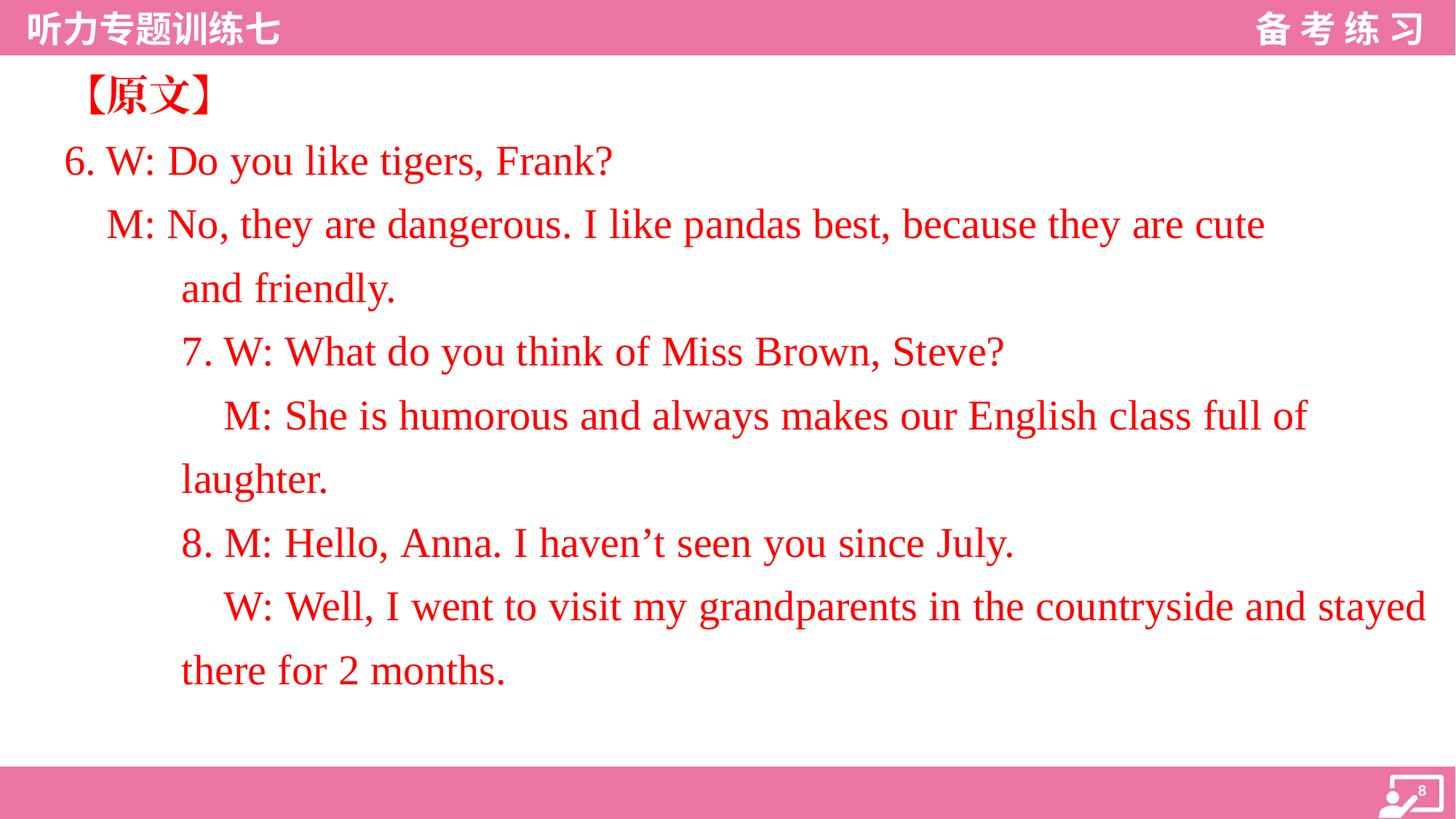

【原文】
6. W: Do you like tigers, Frank?
    M: No, they are dangerous. I like pandas best, because they are cute
and friendly.
7. W: What do you think of Miss Brown, Steve?
    M: She is humorous and always makes our English class full of
laughter.
8. M: Hello, Anna. I haven’t seen you since July.
    W: Well, I went to visit my grandparents in the countryside and stayed
there for 2 months.